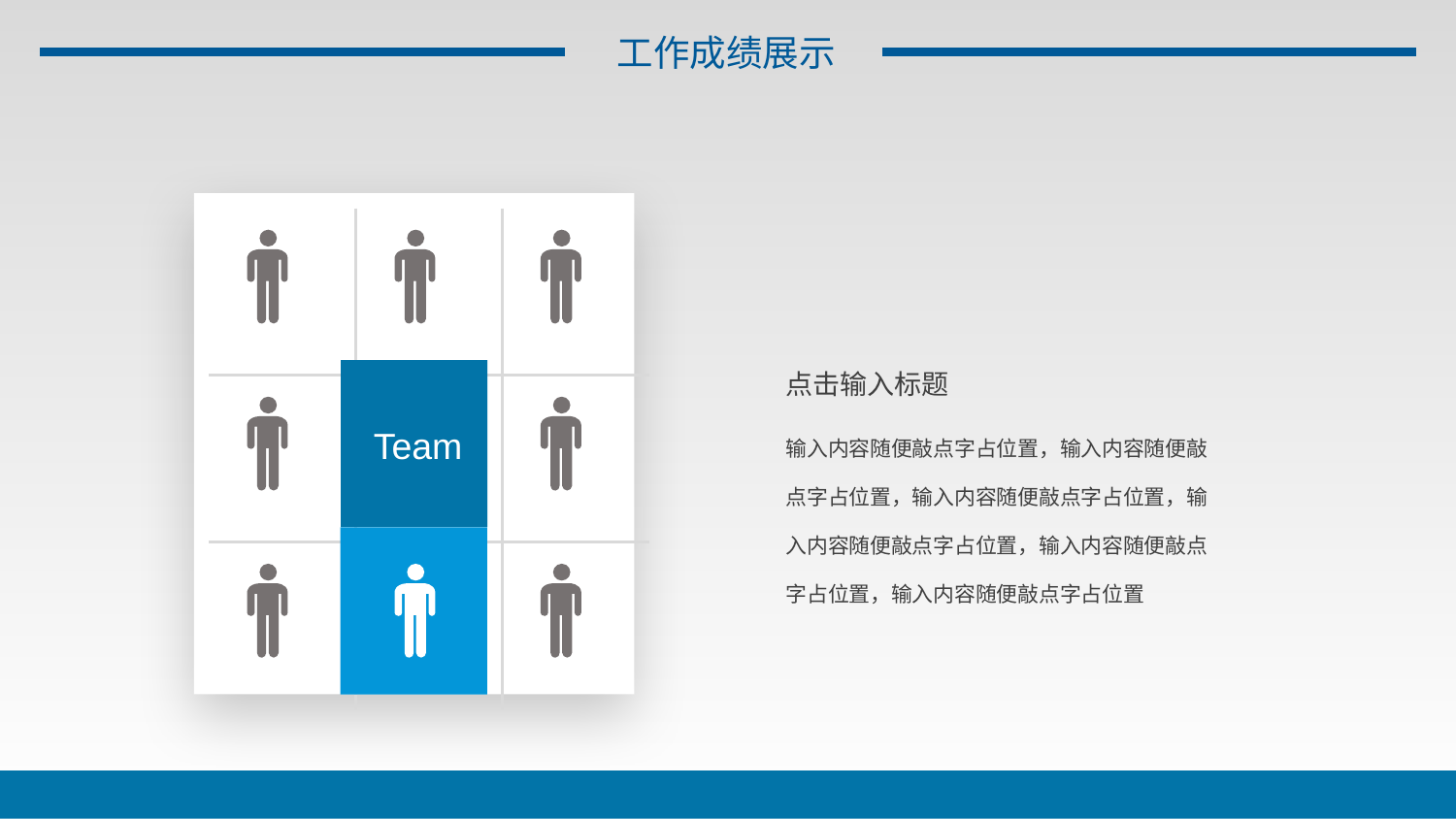

工作成绩展示

点击输入标题
输入内容随便敲点字占位置，输入内容随便敲点字占位置，输入内容随便敲点字占位置，输入内容随便敲点字占位置，输入内容随便敲点字占位置，输入内容随便敲点字占位置

Team